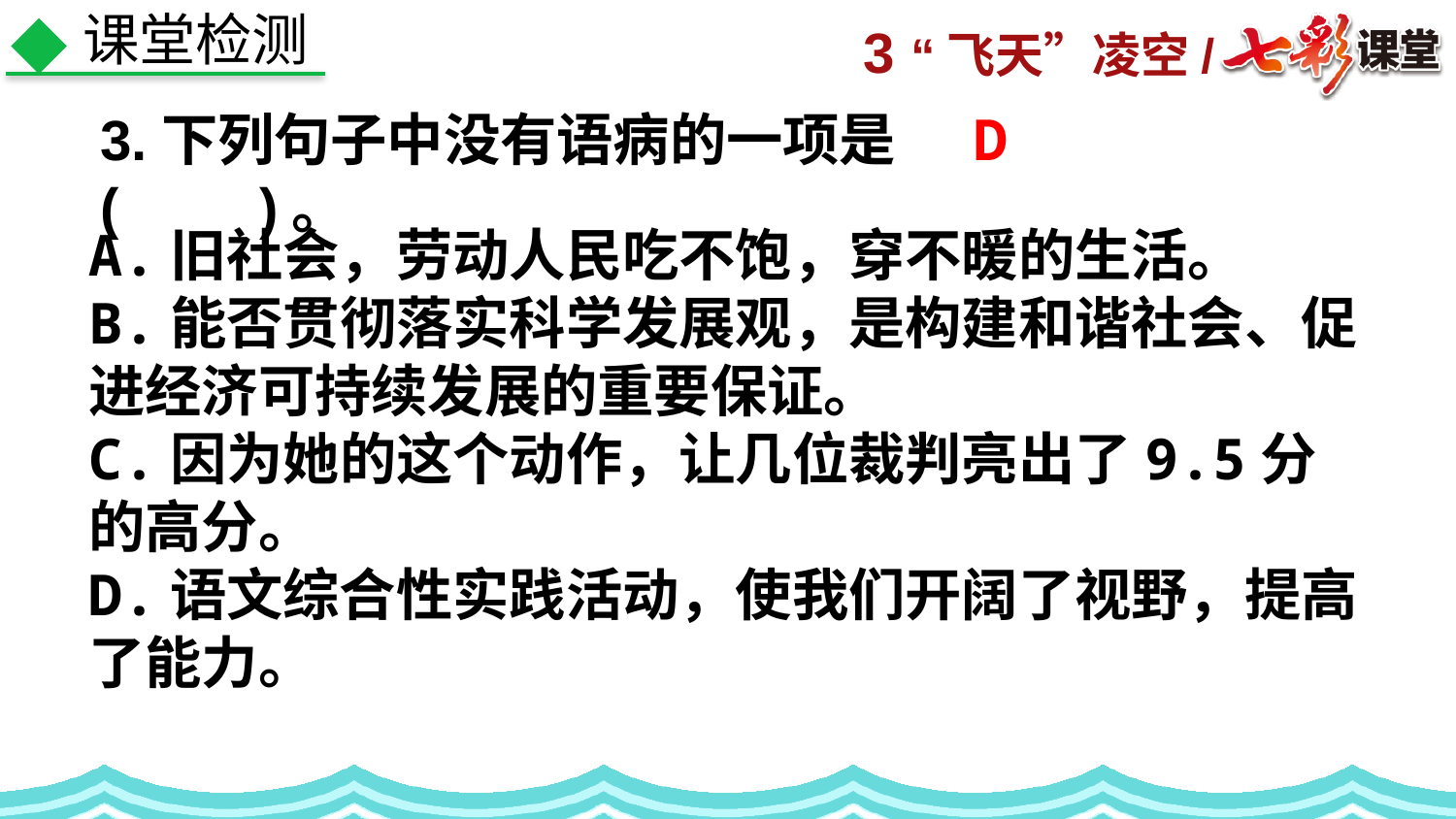

课堂检测

D
3.下列句子中没有语病的一项是(　　)。
A.旧社会，劳动人民吃不饱，穿不暖的生活。
B.能否贯彻落实科学发展观，是构建和谐社会、促进经济可持续发展的重要保证。
C.因为她的这个动作，让几位裁判亮出了9.5分的高分。
D.语文综合性实践活动，使我们开阔了视野，提高了能力。